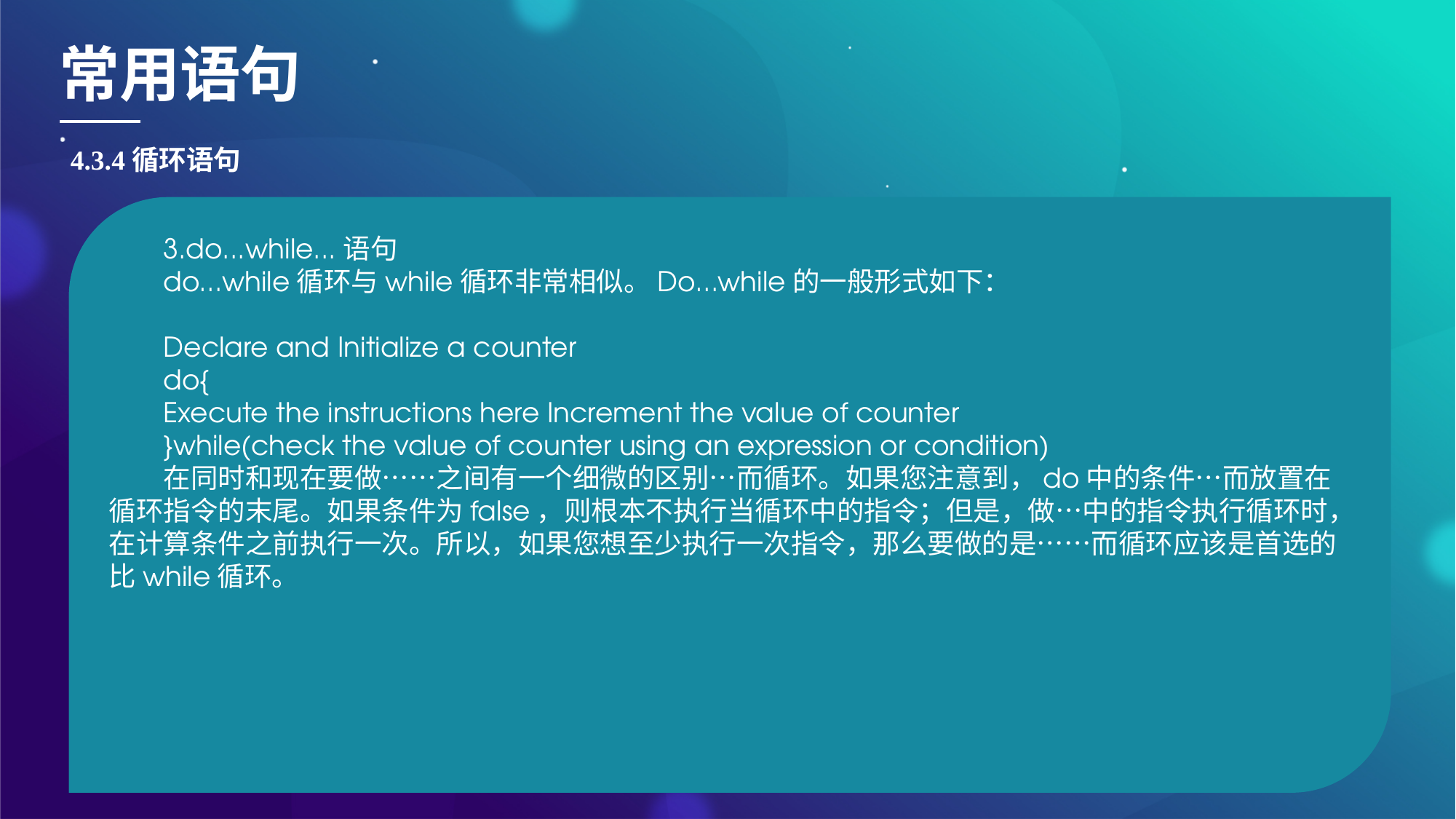

常用语句
4.3.4循环语句
3.do...while...语句
do…while循环与while循环非常相似。Do…while的一般形式如下：

Declare and Initialize a counter
do{
Execute the instructions here Increment the value of counter
}while(check the value of counter using an expression or condition)
在同时和现在要做……之间有一个细微的区别…而循环。如果您注意到，do中的条件…而放置在循环指令的末尾。如果条件为false，则根本不执行当循环中的指令；但是，做…中的指令执行循环时，在计算条件之前执行一次。所以，如果您想至少执行一次指令，那么要做的是……而循环应该是首选的比while循环。